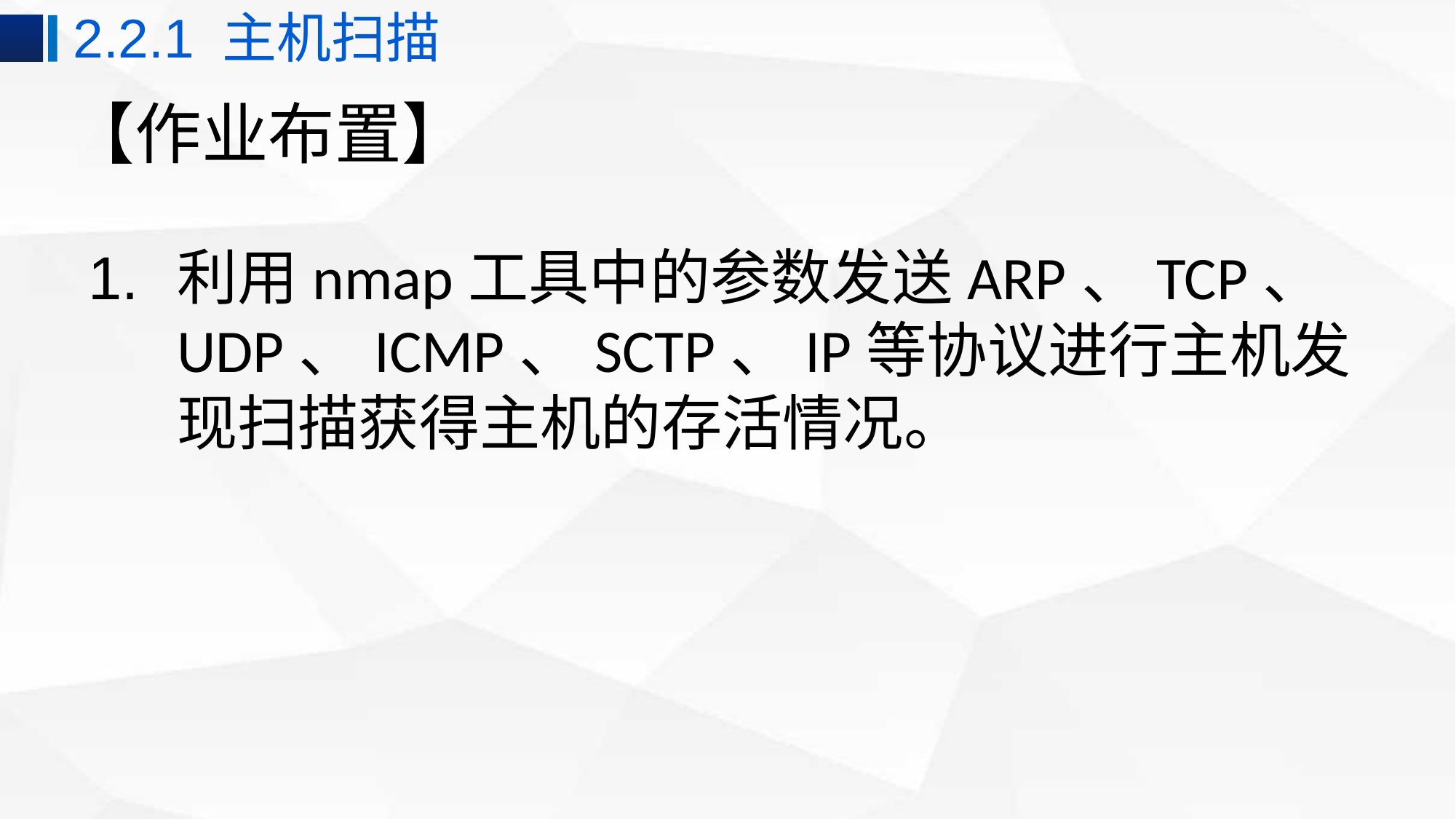

2.2.1 主机扫描

# 【作业布置】
利用nmap工具中的参数发送ARP、TCP、UDP、ICMP、SCTP、IP等协议进行主机发现扫描获得主机的存活情况。